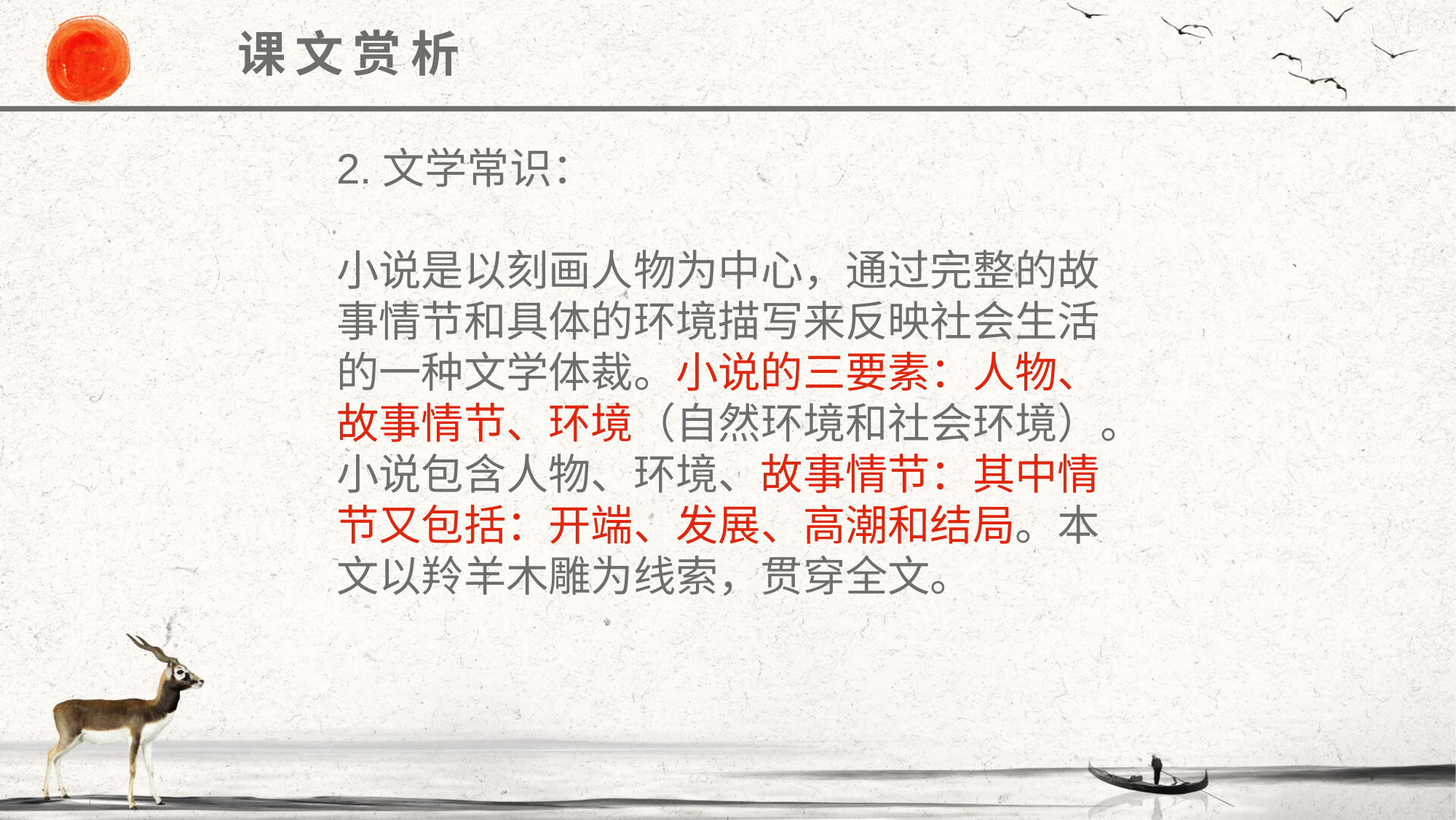

课文赏析

2.文学常识：

小说是以刻画人物为中心，通过完整的故事情节和具体的环境描写来反映社会生活的一种文学体裁。小说的三要素：人物、故事情节、环境（自然环境和社会环境）。
小说包含人物、环境、故事情节：其中情节又包括：开端、发展、高潮和结局。本文以羚羊木雕为线索，贯穿全文。